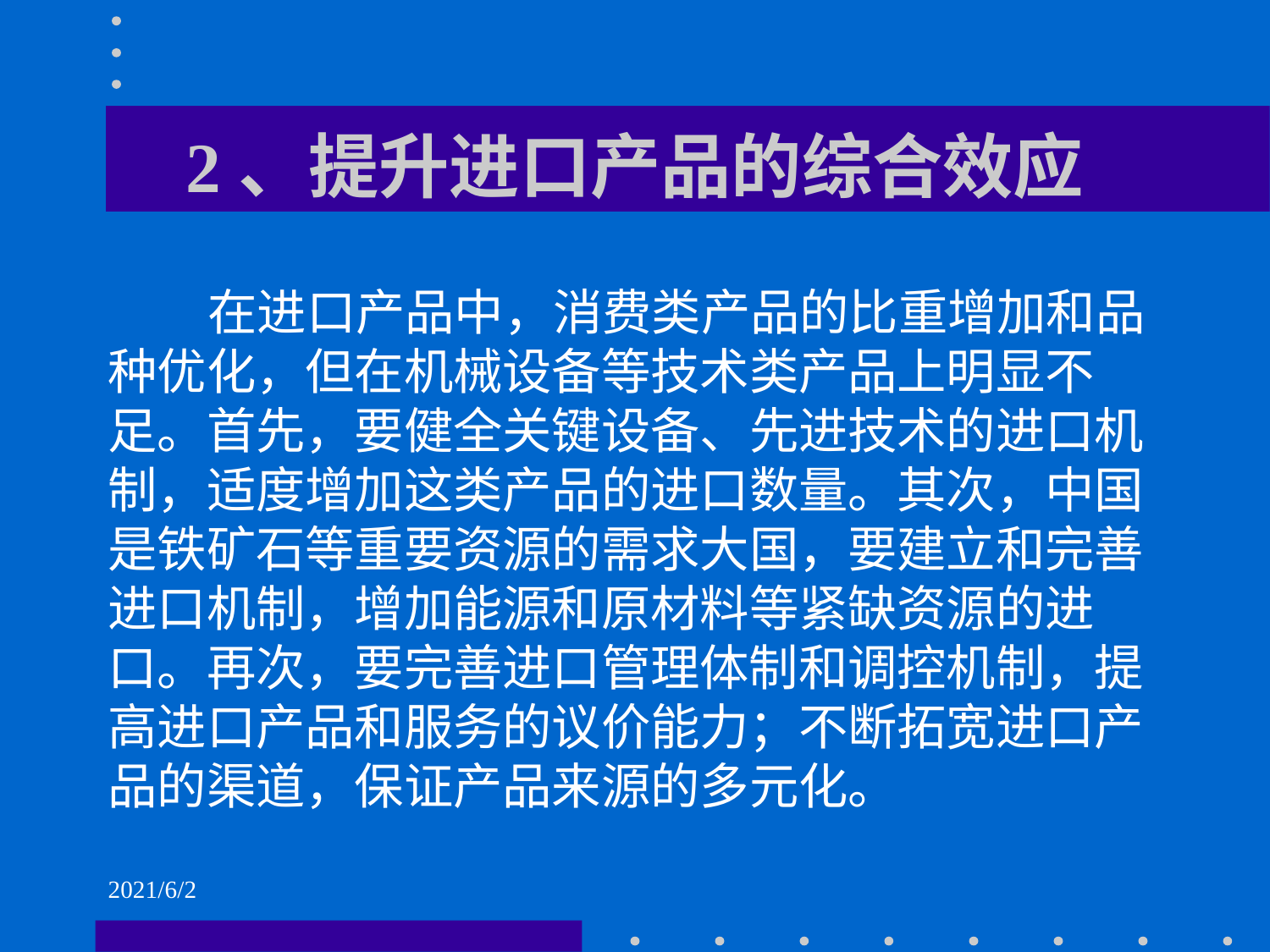

# 2、提升进口产品的综合效应
        在进口产品中，消费类产品的比重增加和品种优化，但在机械设备等技术类产品上明显不足。首先，要健全关键设备、先进技术的进口机制，适度增加这类产品的进口数量。其次，中国是铁矿石等重要资源的需求大国，要建立和完善进口机制，增加能源和原材料等紧缺资源的进口。再次，要完善进口管理体制和调控机制，提高进口产品和服务的议价能力；不断拓宽进口产品的渠道，保证产品来源的多元化。
2021/6/2